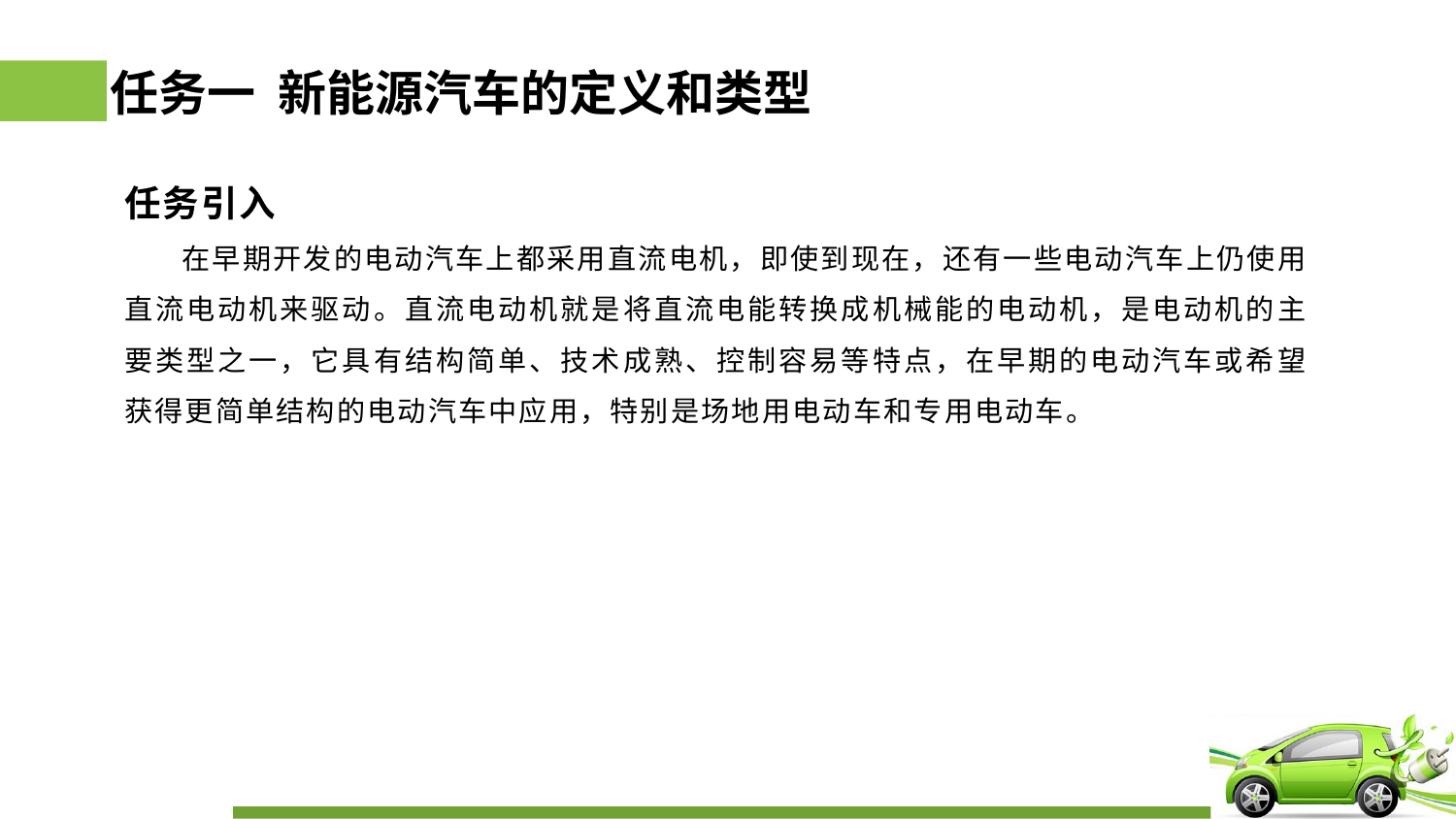

# 任务一  新能源汽车的定义和类型
任务引入
      在早期开发的电动汽车上都采用直流电机，即使到现在，还有一些电动汽车上仍使用直流电动机来驱动。直流电动机就是将直流电能转换成机械能的电动机，是电动机的主要类型之一，它具有结构简单、技术成熟、控制容易等特点，在早期的电动汽车或希望获得更简单结构的电动汽车中应用，特别是场地用电动车和专用电动车。